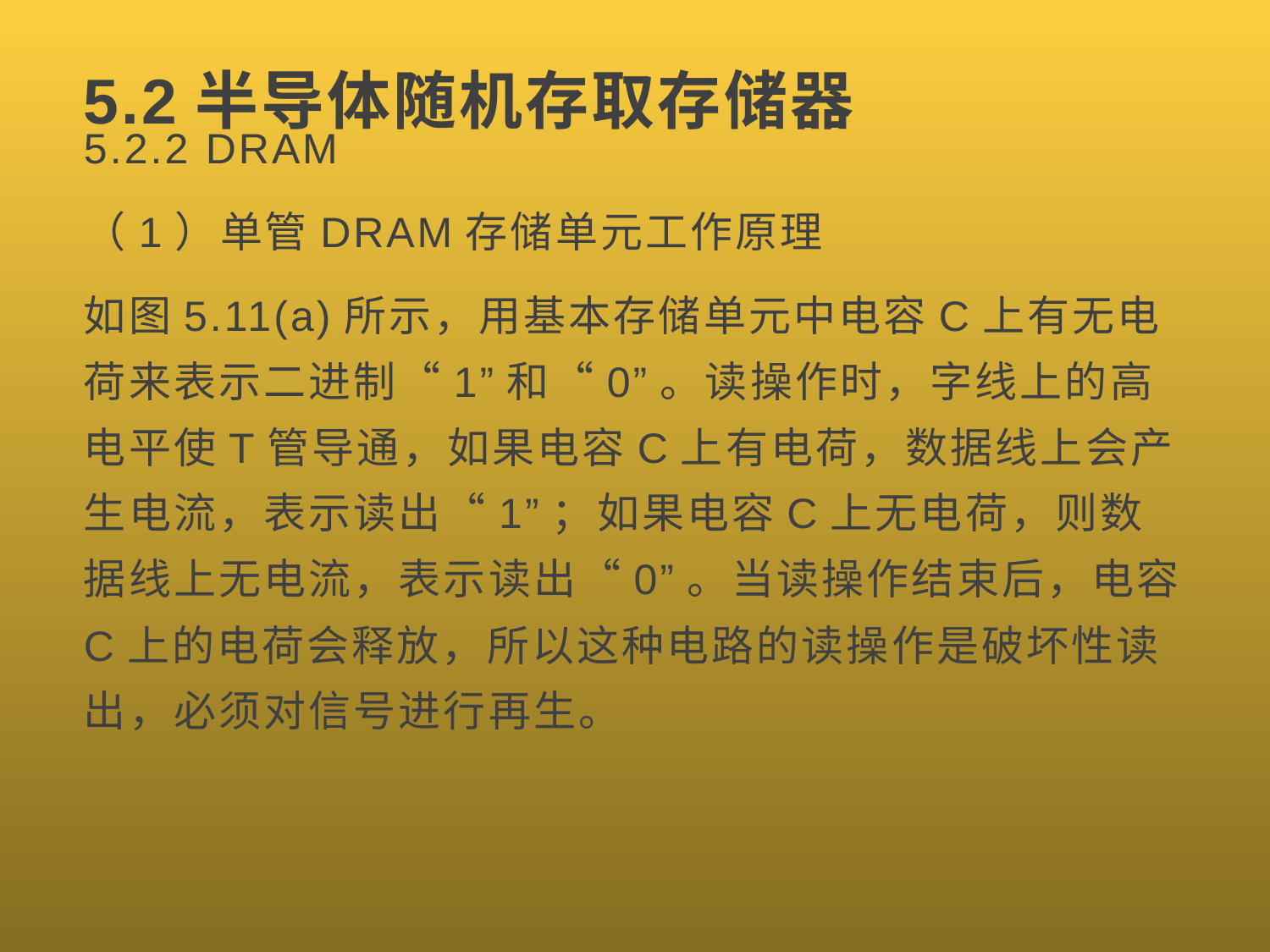

# 5.2半导体随机存取存储器
5.2.2 DRAM
（1）单管DRAM存储单元工作原理
如图5.11(a)所示，用基本存储单元中电容C上有无电荷来表示二进制“1”和“0”。读操作时，字线上的高电平使T管导通，如果电容C上有电荷，数据线上会产生电流，表示读出“1”；如果电容C上无电荷，则数据线上无电流，表示读出“0”。当读操作结束后，电容C上的电荷会释放，所以这种电路的读操作是破坏性读出，必须对信号进行再生。